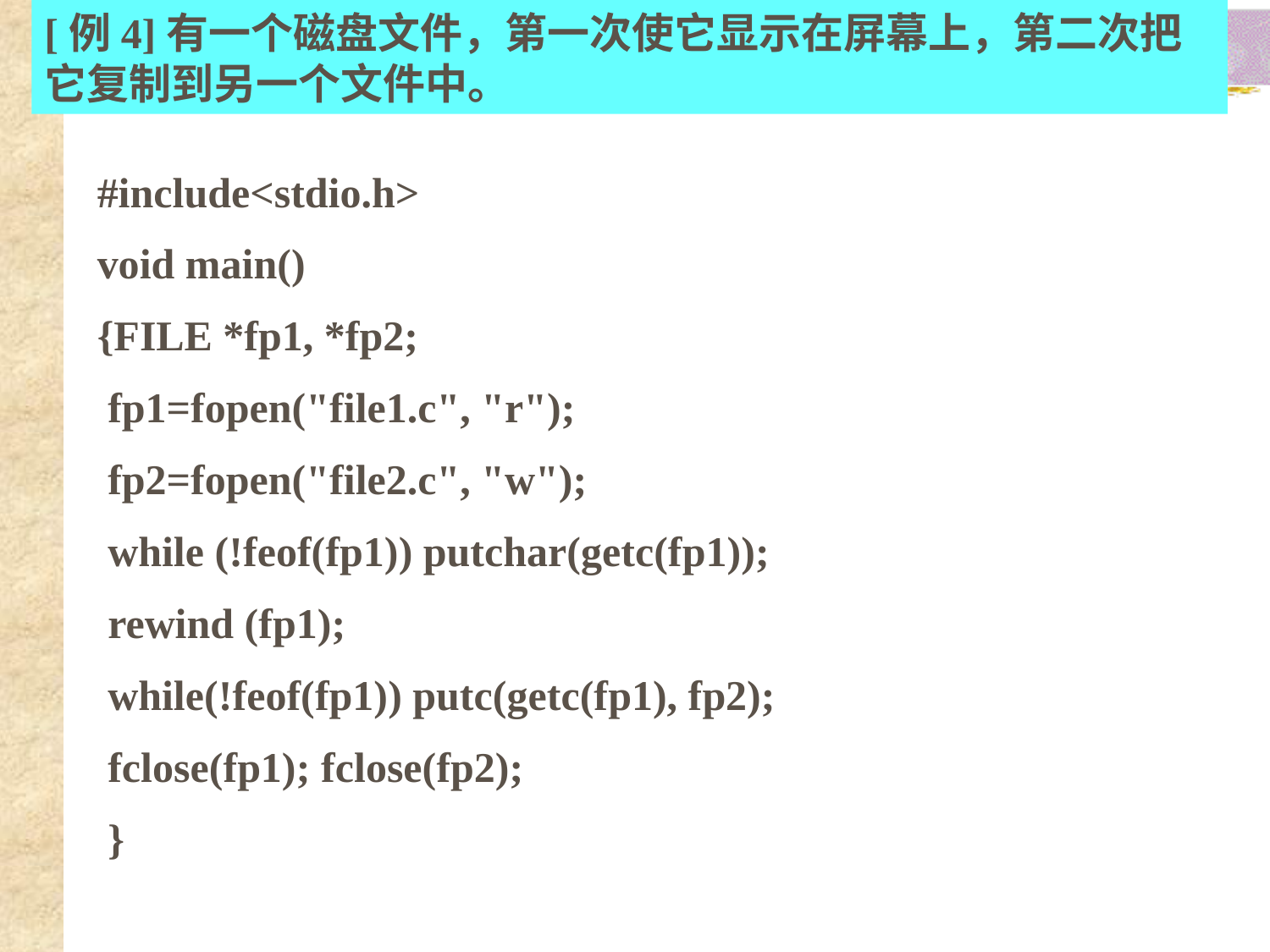

[例4]有一个磁盘文件，第一次使它显示在屏幕上，第二次把它复制到另一个文件中。
#include<stdio.h>
void main()
{FILE *fp1, *fp2;
 fp1=fopen("file1.c", "r");
 fp2=fopen("file2.c", "w");
 while (!feof(fp1)) putchar(getc(fp1));
 rewind (fp1);
 while(!feof(fp1)) putc(getc(fp1), fp2);
 fclose(fp1); fclose(fp2);
 }